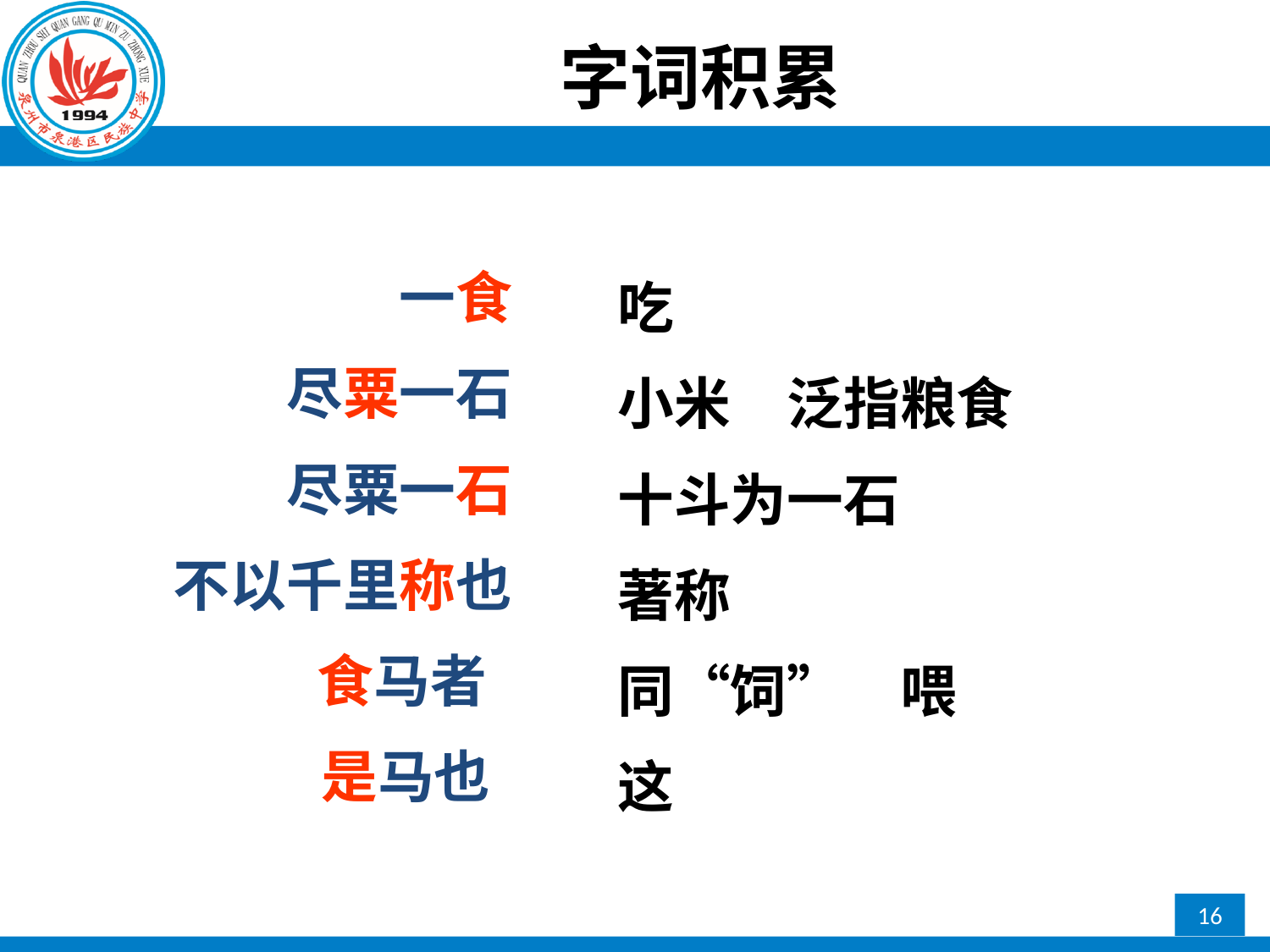

# 字词积累
一食
尽粟一石
尽粟一石
不以千里称也
食马者
是马也

吃
小米　泛指粮食
十斗为一石
著称
同“饲”　喂
这